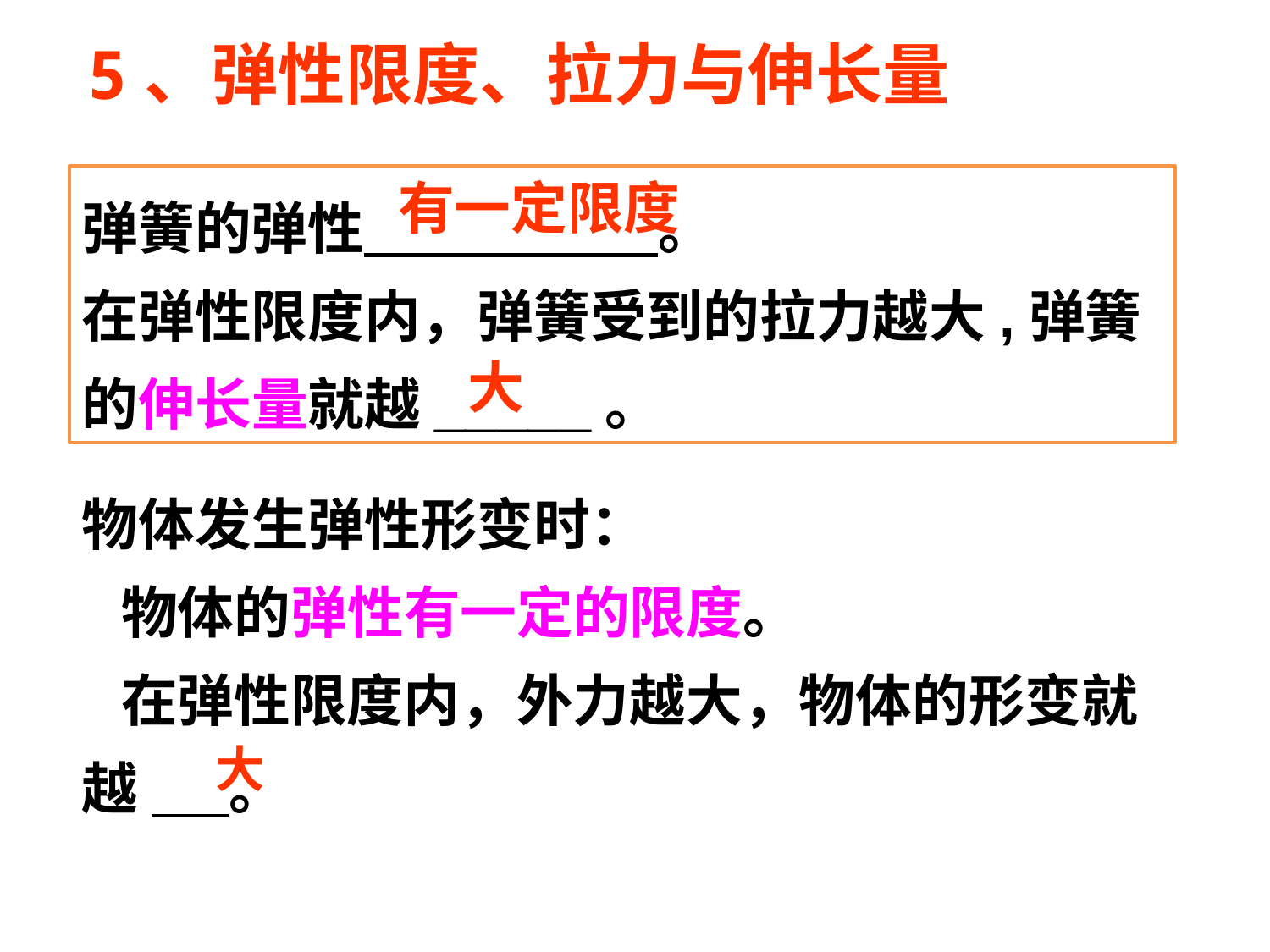

5、弹性限度、拉力与伸长量
弹簧的弹性            　　  。
在弹性限度内，弹簧受到的拉力越大,弹簧的伸长量就越_____。
有一定限度
大
物体发生弹性形变时：
  物体的弹性有一定的限度。
  在弹性限度内，外力越大，物体的形变就越       。
大